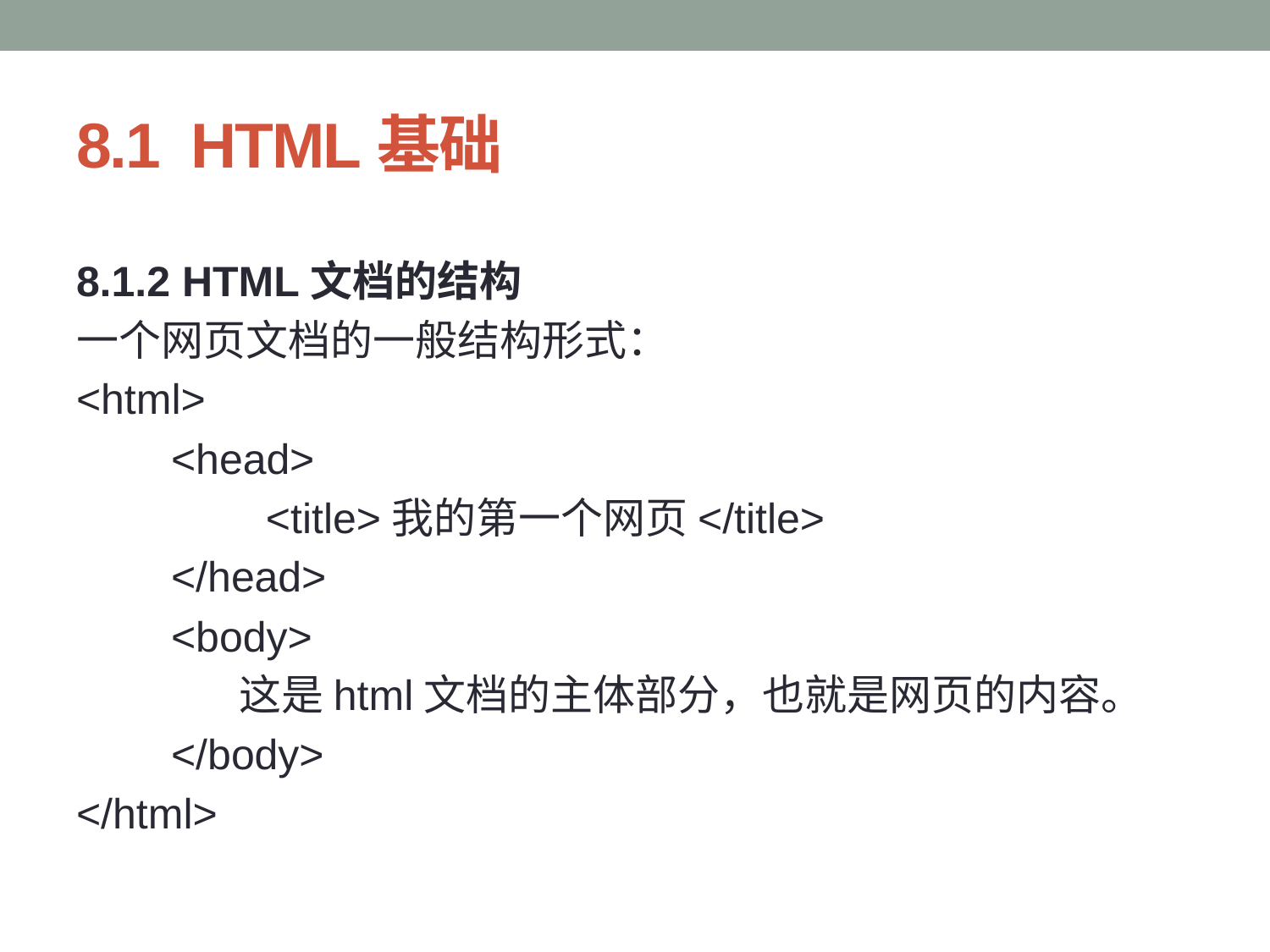

# 8.1  HTML基础
8.1.2 HTML文档的结构
一个网页文档的一般结构形式：
<html>
        <head>
                <title>我的第一个网页</title>
        </head>
        <body>
                这是html文档的主体部分，也就是网页的内容。
        </body>
</html>